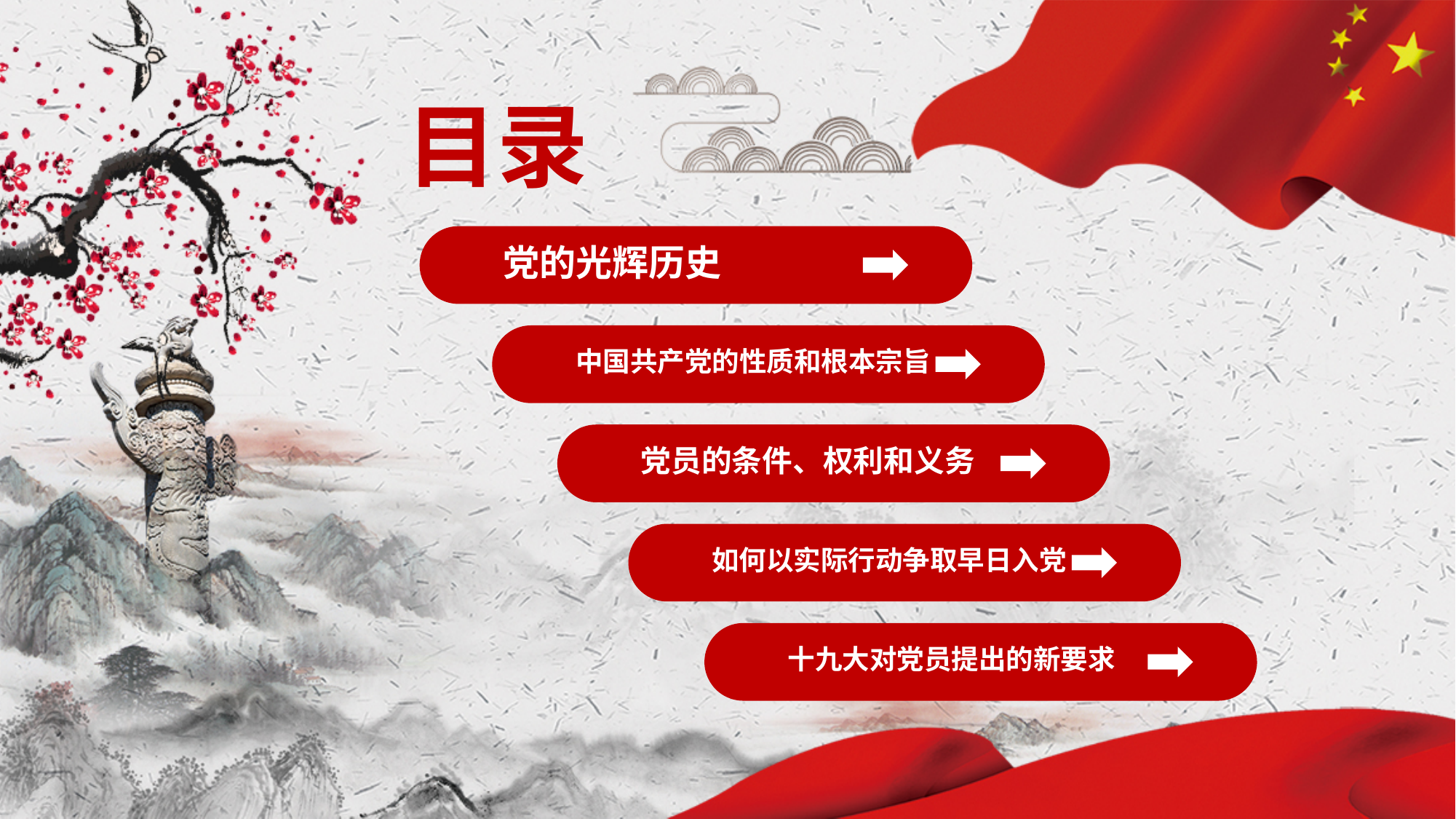

目录
党的光辉历史

中国共产党的性质和根本宗旨

党员的条件、权利和义务

如何以实际行动争取早日入党

十九大对党员提出的新要求